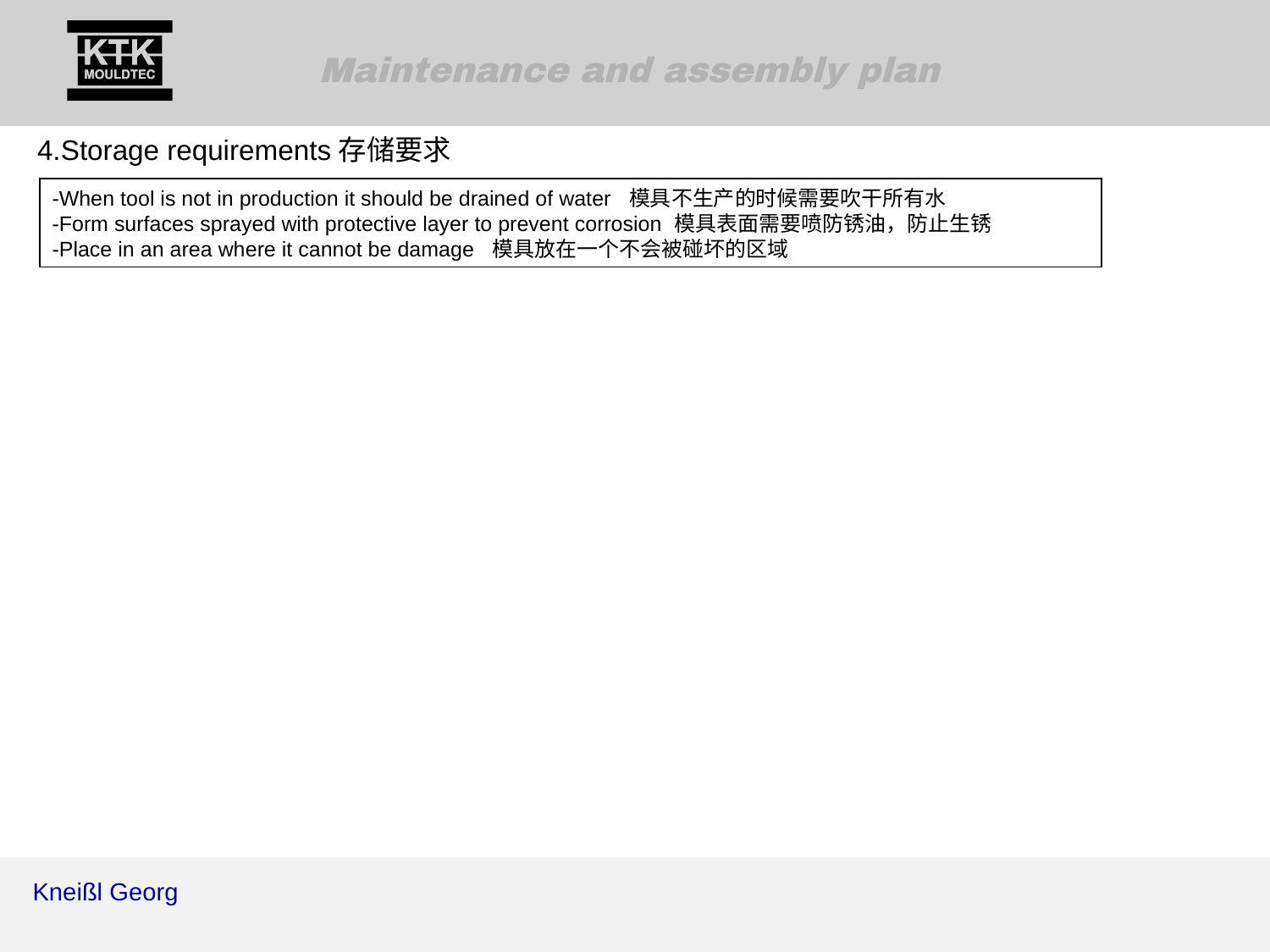

4.Storage requirements存储要求
-When tool is not in production it should be drained of water  模具不生产的时候需要吹干所有水
-Form surfaces sprayed with protective layer to prevent corrosion 模具表面需要喷防锈油，防止生锈
-Place in an area where it cannot be damage  模具放在一个不会被碰坏的区域